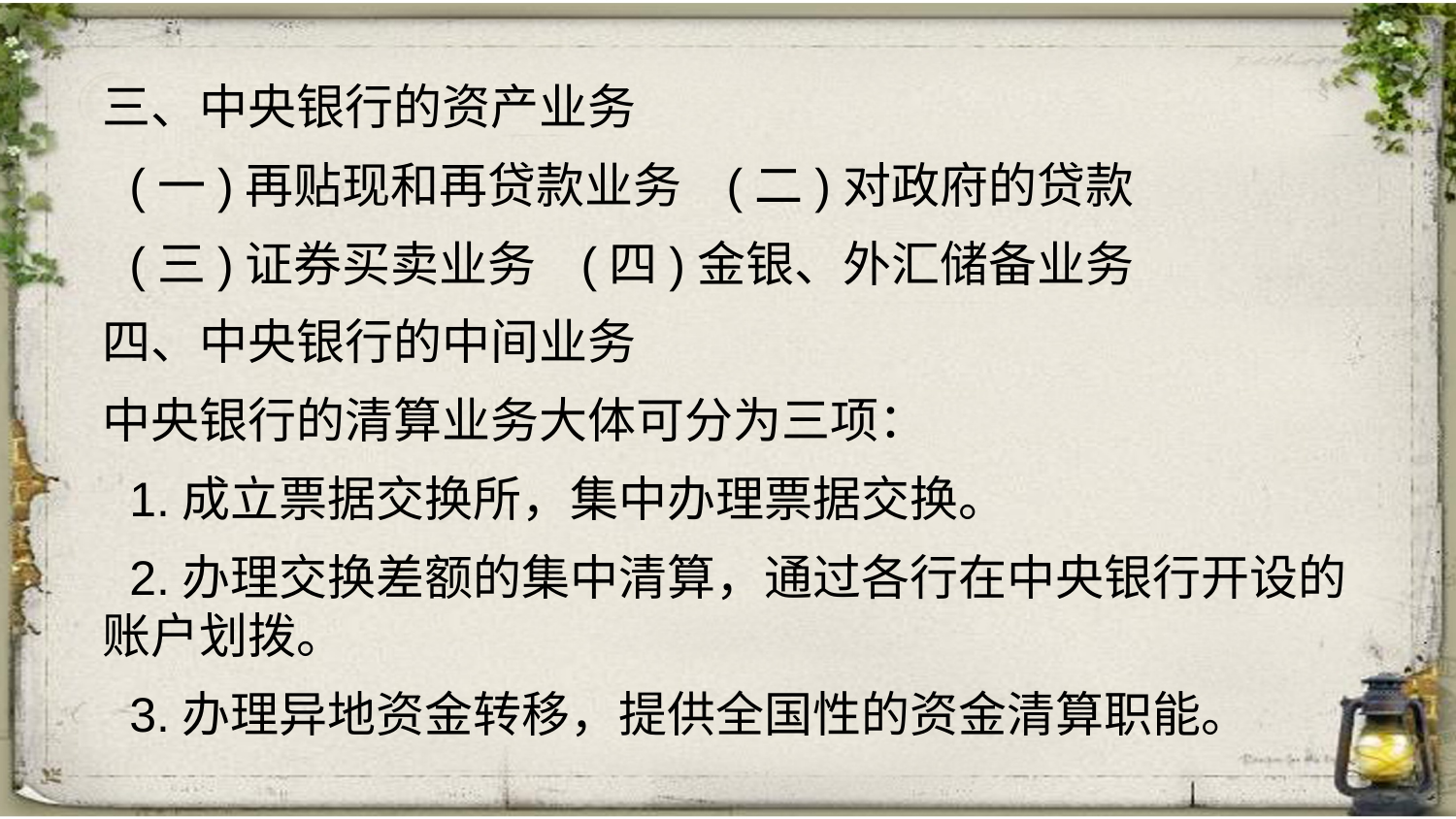

三、中央银行的资产业务
  (一)再贴现和再贷款业务   (二)对政府的贷款
  (三)证券买卖业务   (四)金银、外汇储备业务
四、中央银行的中间业务
中央银行的清算业务大体可分为三项：
  1.成立票据交换所，集中办理票据交换。
  2.办理交换差额的集中清算，通过各行在中央银行开设的账户划拨。
  3.办理异地资金转移，提供全国性的资金清算职能。